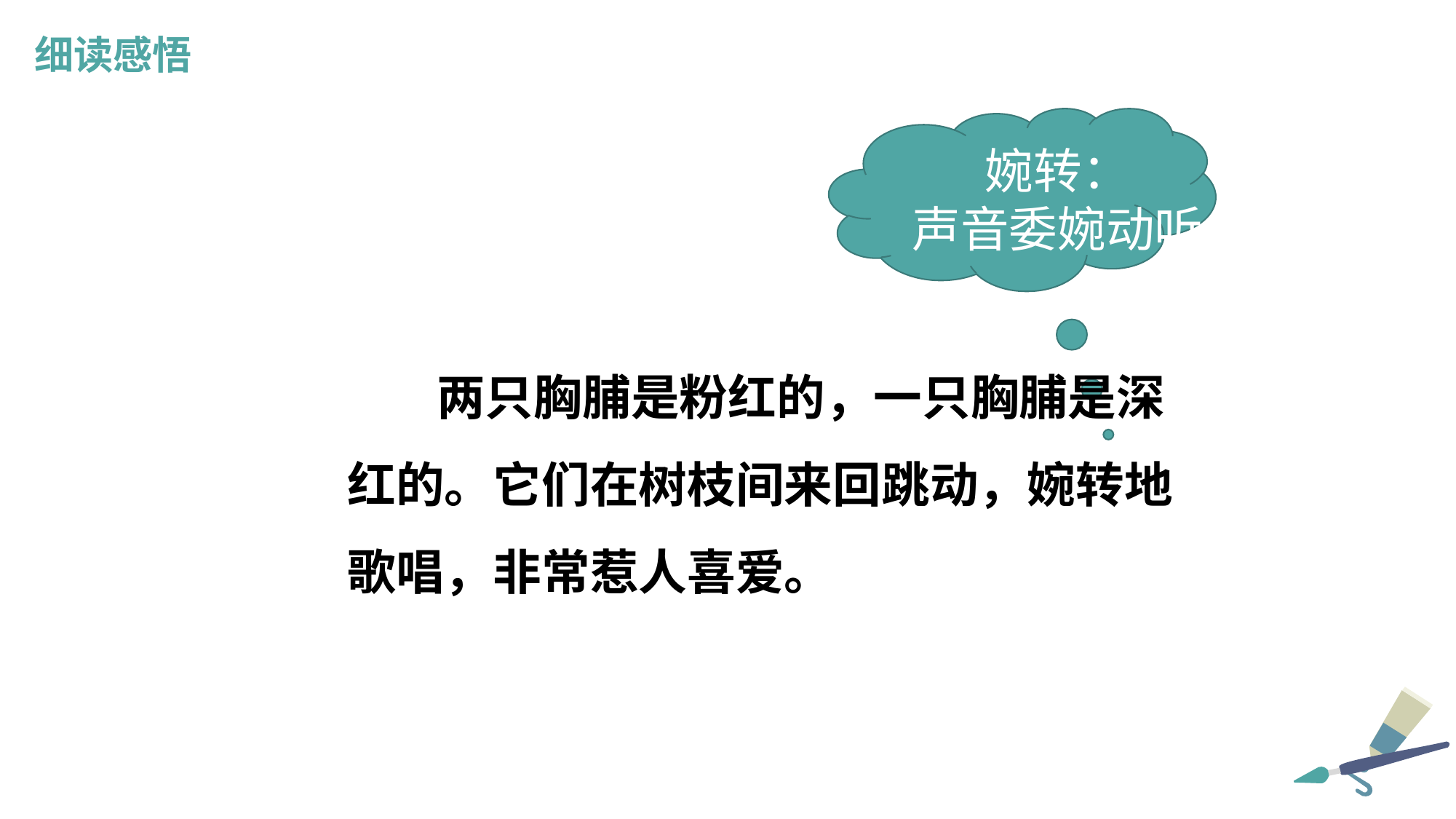

细读感悟

婉转：
声音委婉动听
       两只胸脯是粉红的，一只胸脯是深红的。它们在树枝间来回跳动，婉转地歌唱，非常惹人喜爱。